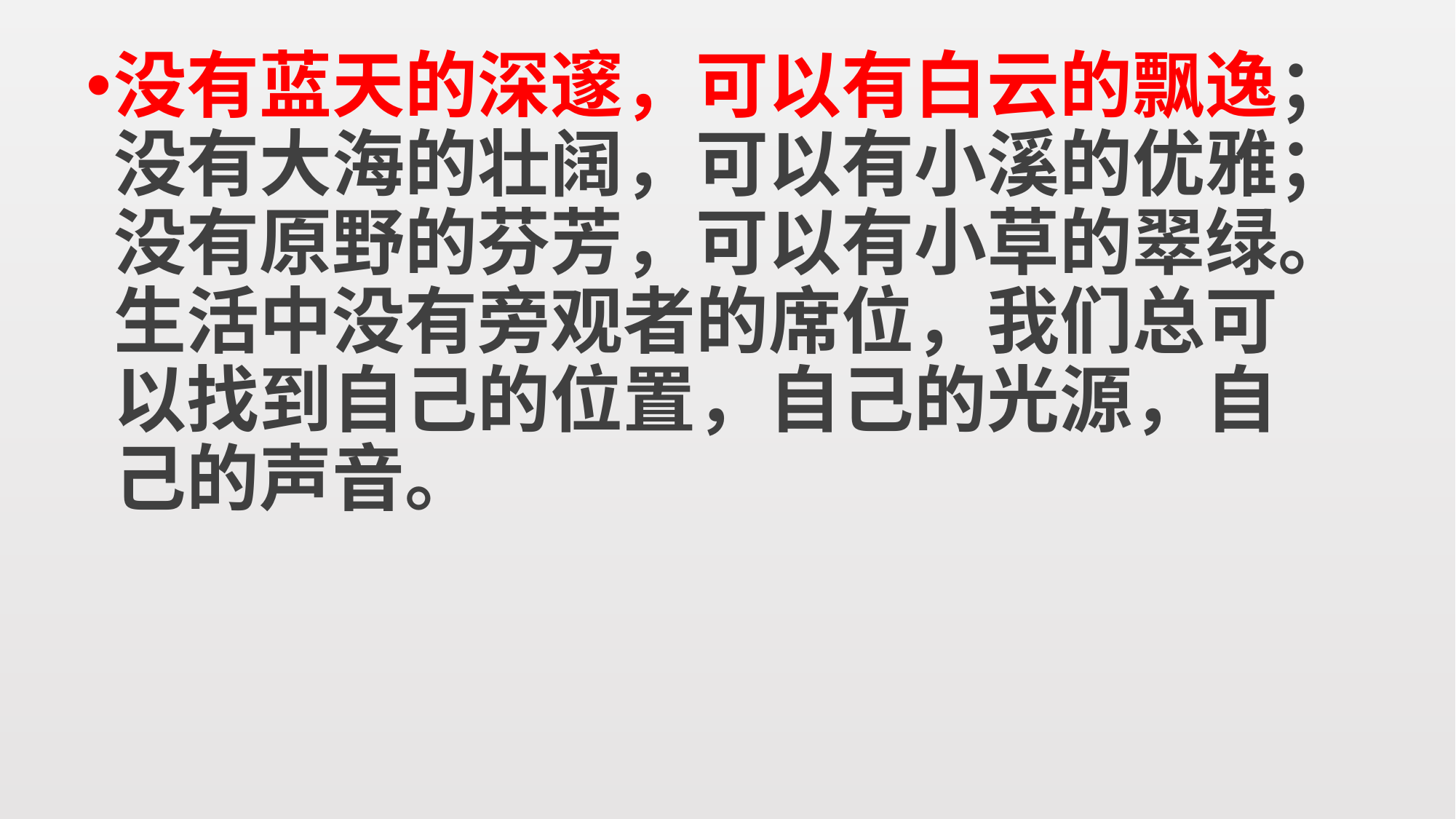

没有蓝天的深邃，可以有白云的飘逸；没有大海的壮阔，可以有小溪的优雅；没有原野的芬芳，可以有小草的翠绿。生活中没有旁观者的席位，我们总可以找到自己的位置，自己的光源，自己的声音。